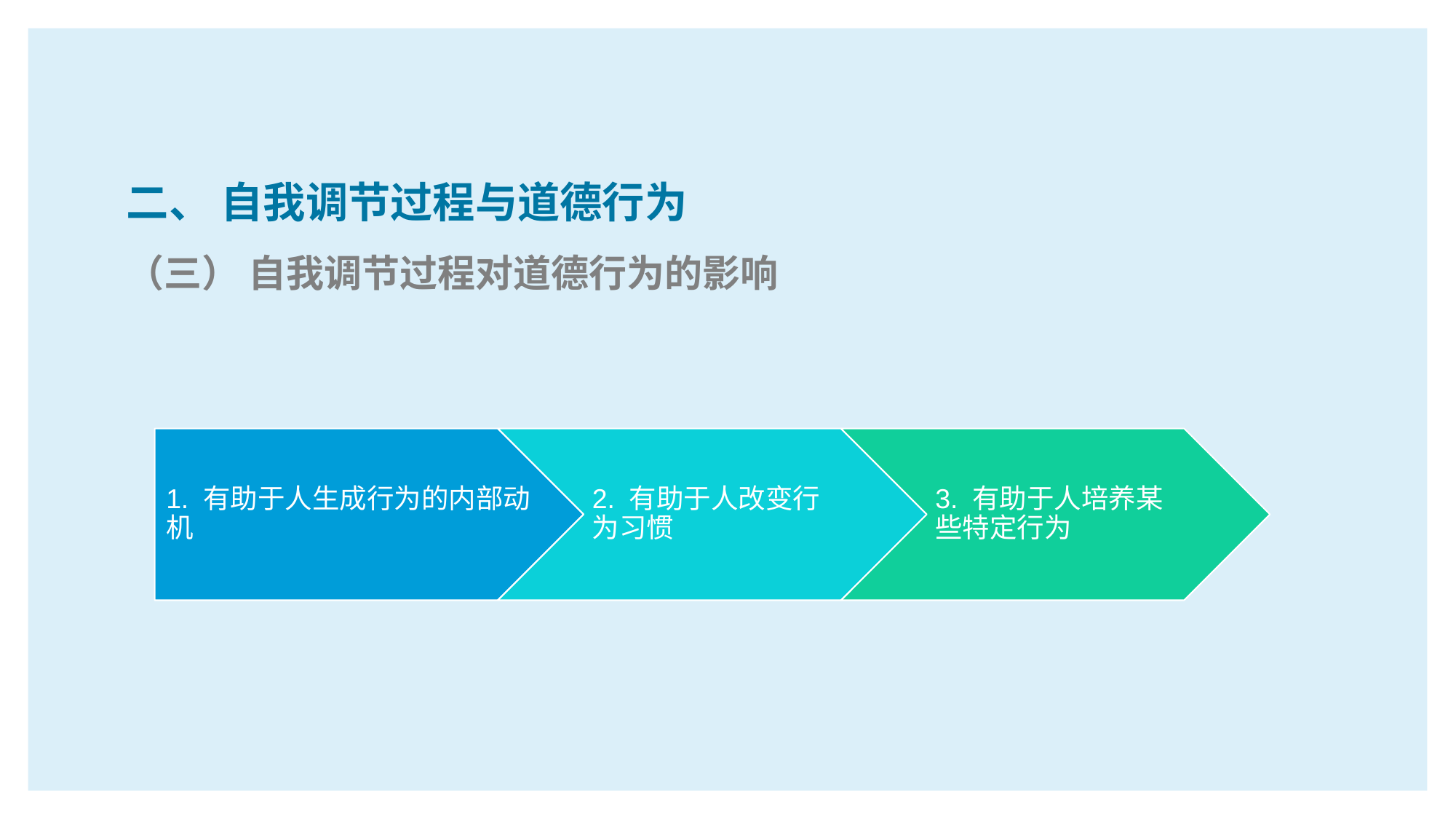

二、 自我调节过程与道德行为
（三） 自我调节过程对道德行为的影响
1. 有助于人生成行为的内部动机
2. 有助于人改变行为习惯
3. 有助于人培养某些特定行为